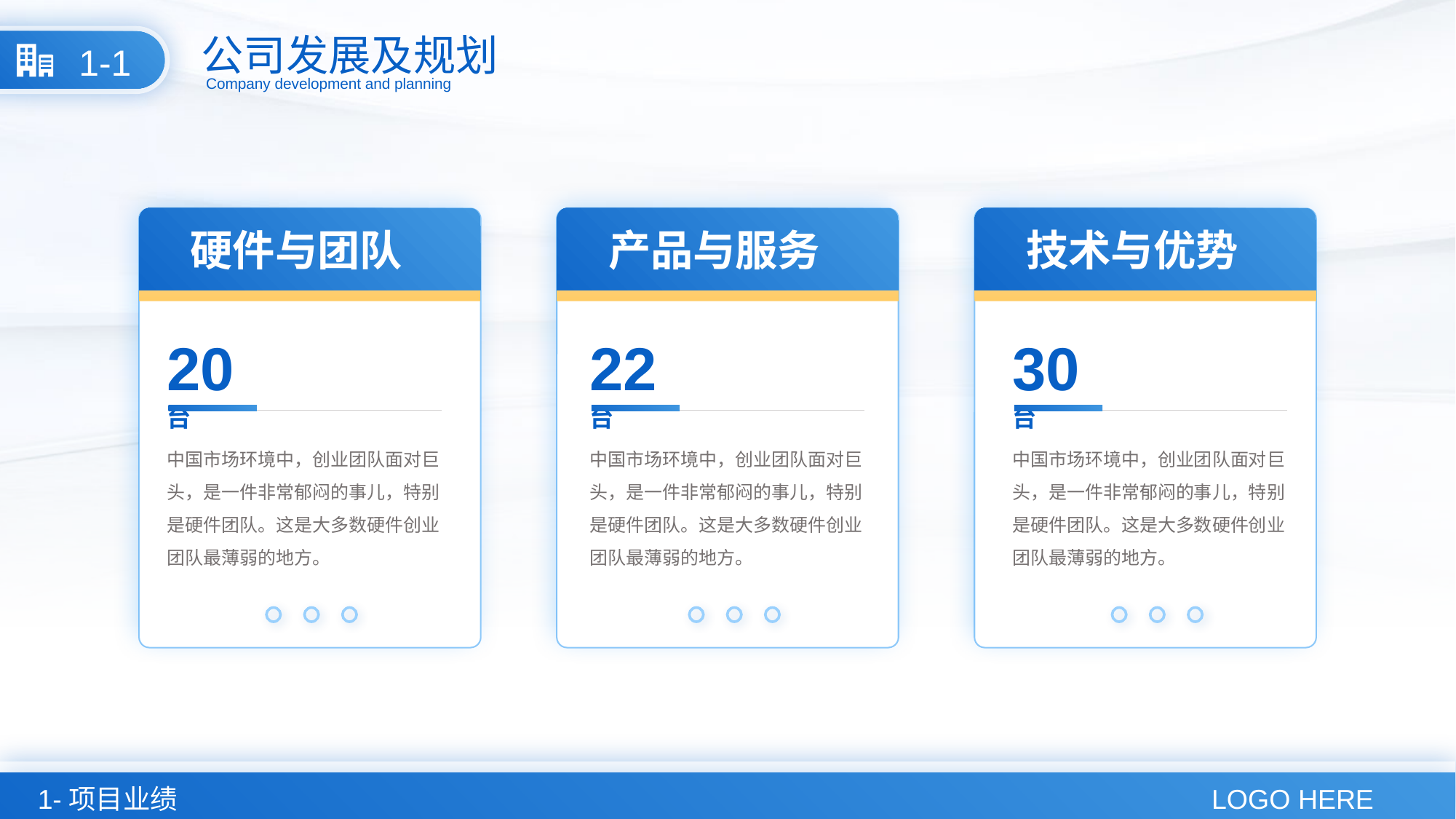

公司发展及规划
1-1

Company development and planning

产品与服务

硬件与团队
技术与优势

20台
22台
30台

中国市场环境中，创业团队面对巨头，是一件非常郁闷的事儿，特别是硬件团队。这是大多数硬件创业团队最薄弱的地方。
中国市场环境中，创业团队面对巨头，是一件非常郁闷的事儿，特别是硬件团队。这是大多数硬件创业团队最薄弱的地方。
中国市场环境中，创业团队面对巨头，是一件非常郁闷的事儿，特别是硬件团队。这是大多数硬件创业团队最薄弱的地方。